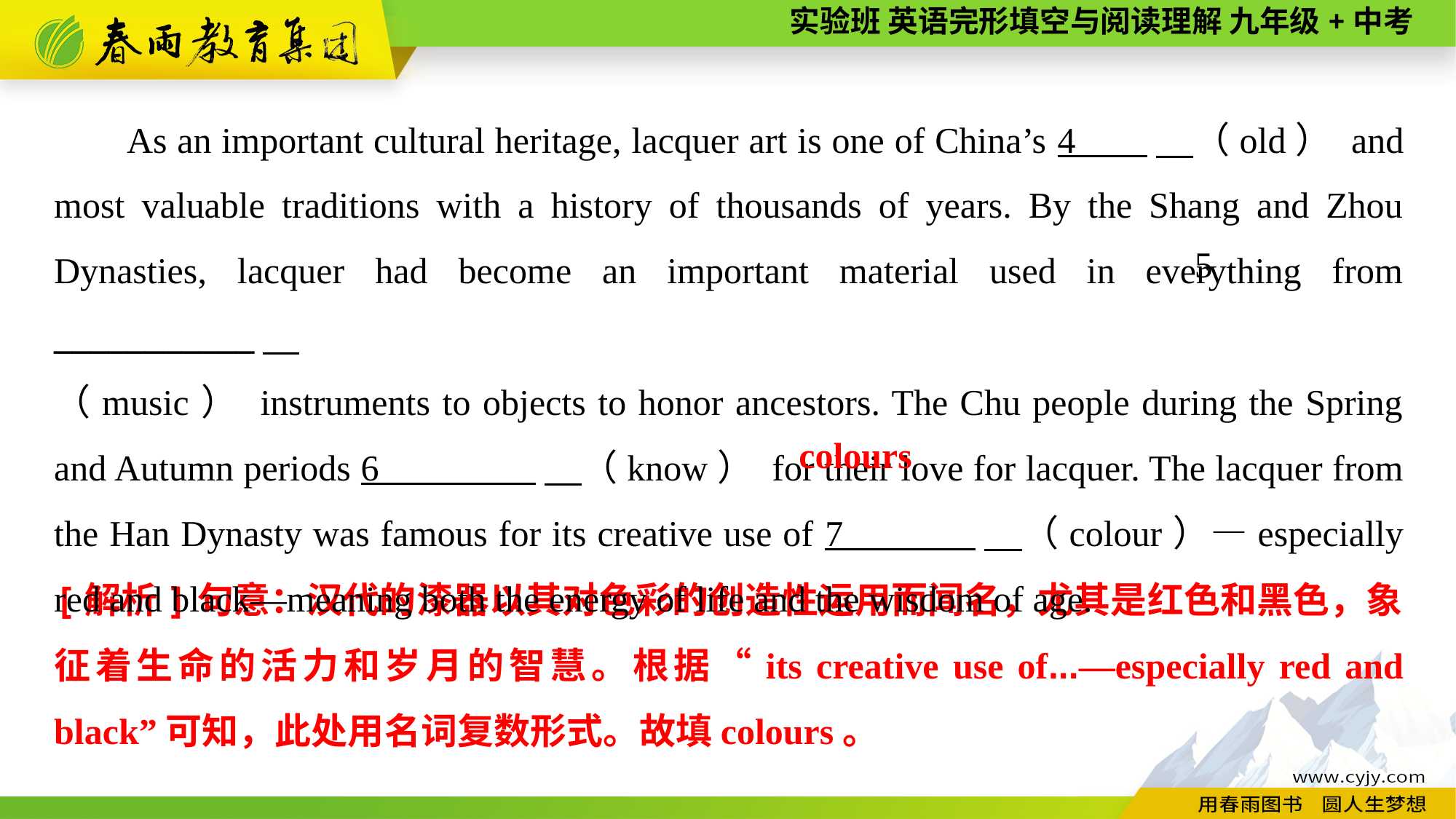

As an important cultural heritage, lacquer art is one of China’s 4       　（old） and most valuable traditions with a history of thousands of years. By the Shang and Zhou Dynasties, lacquer had become an important material used in everything from ___________
（music） instruments to objects to honor ancestors. The Chu people during the Spring and Autumn periods 6                　（know） for their love for lacquer. The lacquer from the Han Dynasty was famous for its creative use of 7            　（colour）—especially red and black—meaning both the energy of life and the wisdom of age.
5
colours
[解析]句意：汉代的漆器以其对色彩的创造性运用而闻名，尤其是红色和黑色，象征着生命的活力和岁月的智慧。根据“its creative use of...—especially red and black”可知，此处用名词复数形式。故填colours。